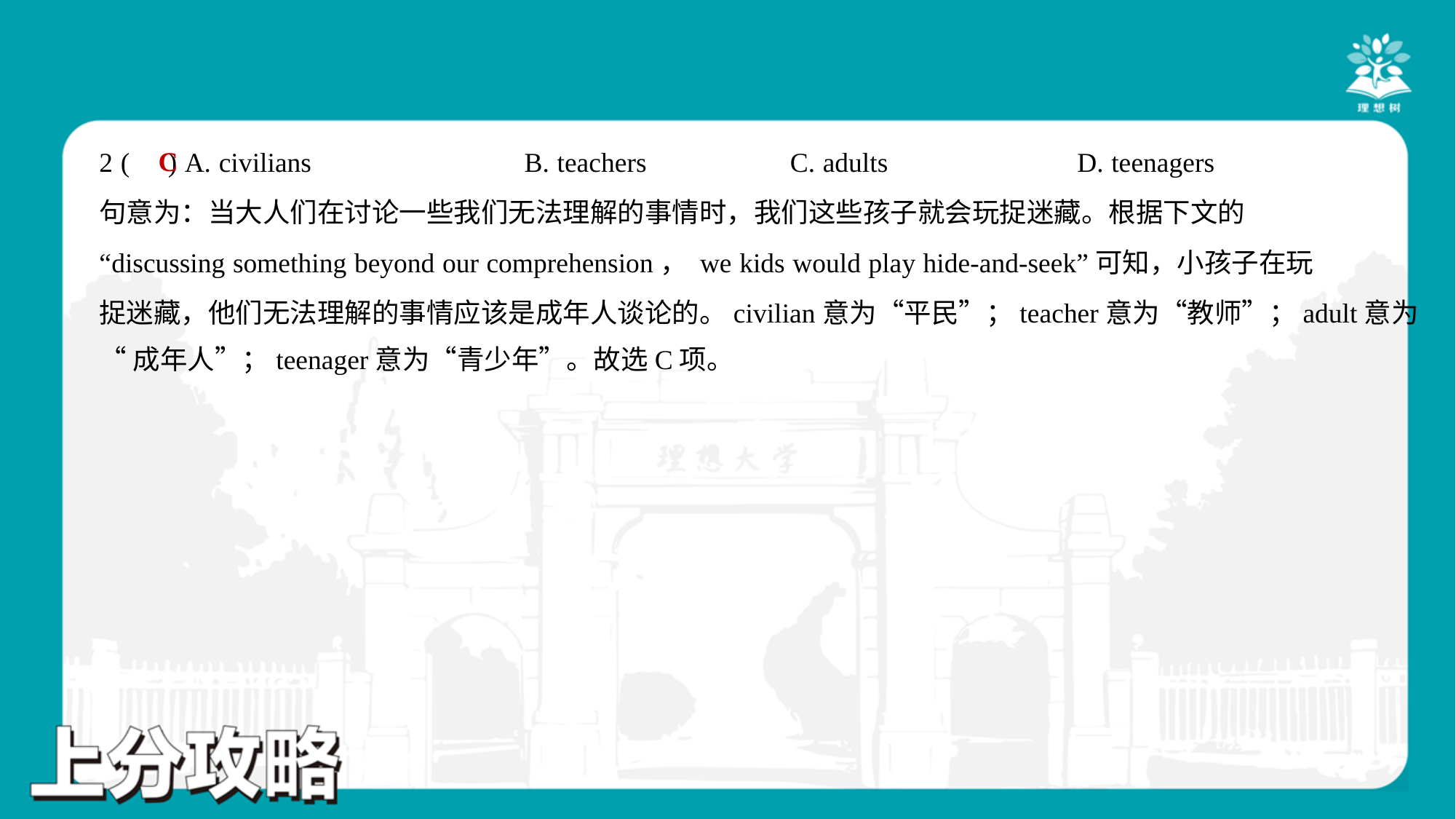

C
2 (     ) A. civilians	B. teachers	C. adults	D. teenagers
句意为：当大人们在讨论一些我们无法理解的事情时，我们这些孩子就会玩捉迷藏。根据下文的
“discussing something beyond our comprehension， we kids would play hide-and-seek”可知，小孩子在玩
捉迷藏，他们无法理解的事情应该是成年人谈论的。civilian意为“平民”；teacher意为“教师”；adult意为
“成年人”；teenager意为“青少年”。故选C项。